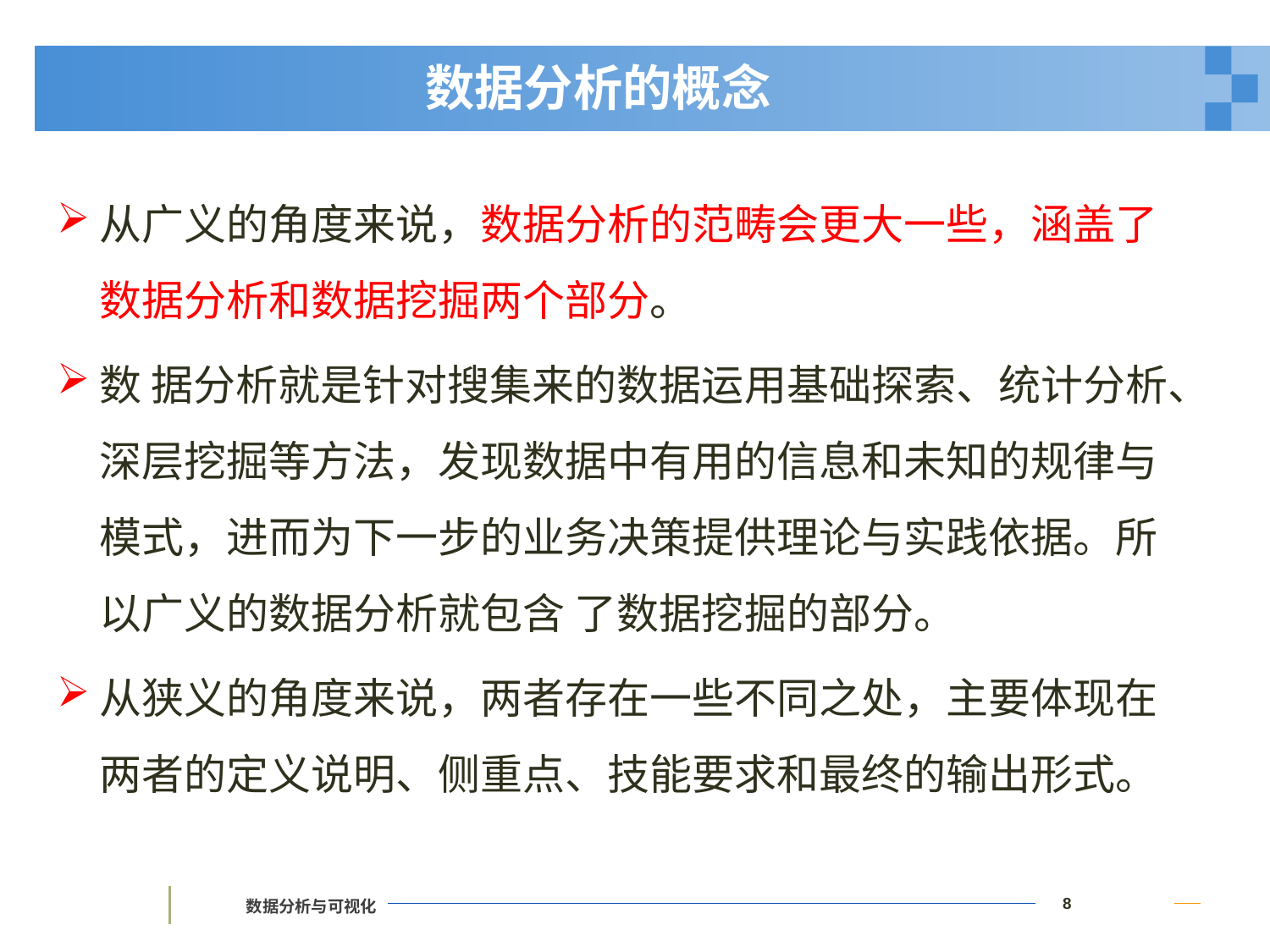

# 数据分析的概念
从广义的角度来说，数据分析的范畴会更大一些，涵盖了数据分析和数据挖掘两个部分。
数 据分析就是针对搜集来的数据运用基础探索、统计分析、深层挖掘等方法，发现数据中有用的信息和未知的规律与模式，进而为下一步的业务决策提供理论与实践依据。所以广义的数据分析就包含 了数据挖掘的部分。
从狭义的角度来说，两者存在一些不同之处，主要体现在两者的定义说明、侧重点、技能要求和最终的输出形式。